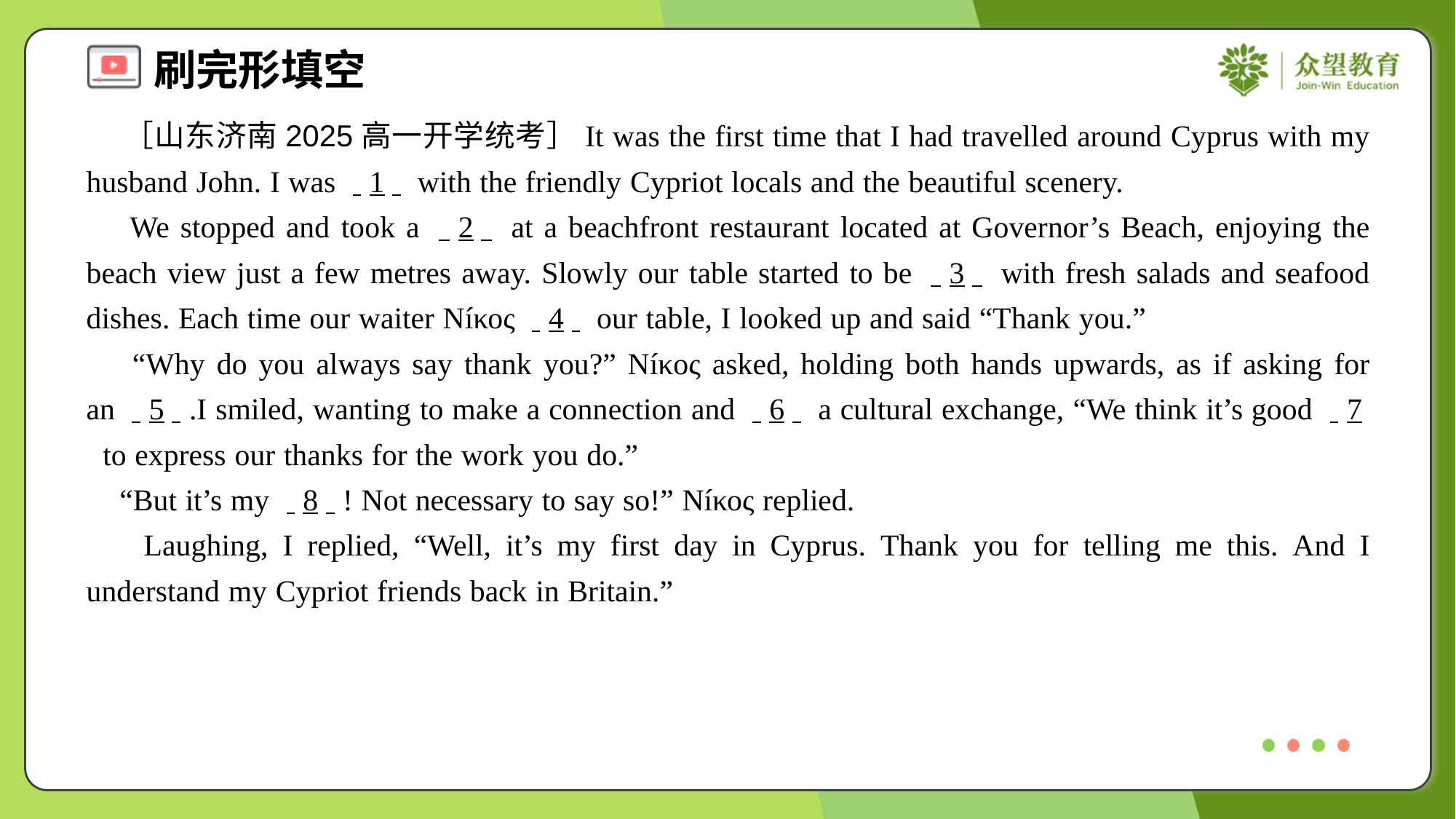

［山东济南2025高一开学统考］It was the first time that I had travelled around Cyprus with my husband John. I was . .1. . with the friendly Cypriot locals and the beautiful scenery.
    We stopped and took a . .2. . at a beachfront restaurant located at Governor’s Beach, enjoying the beach view just a few metres away. Slowly our table started to be . .3. . with fresh salads and seafood dishes. Each time our waiter Níκος . .4. . our table, I looked up and said “Thank you.”
    “Why do you always say thank you?” Níκoς asked, holding both hands upwards, as if asking for an . .5. ..I smiled, wanting to make a connection and . .6. . a cultural exchange, “We think it’s good . .7. . to express our thanks for the work you do.”
    “But it’s my . .8. .! Not necessary to say so!” Níκος replied.
    Laughing, I replied, “Well, it’s my first day in Cyprus. Thank you for telling me this. And I understand my Cypriot friends back in Britain.”